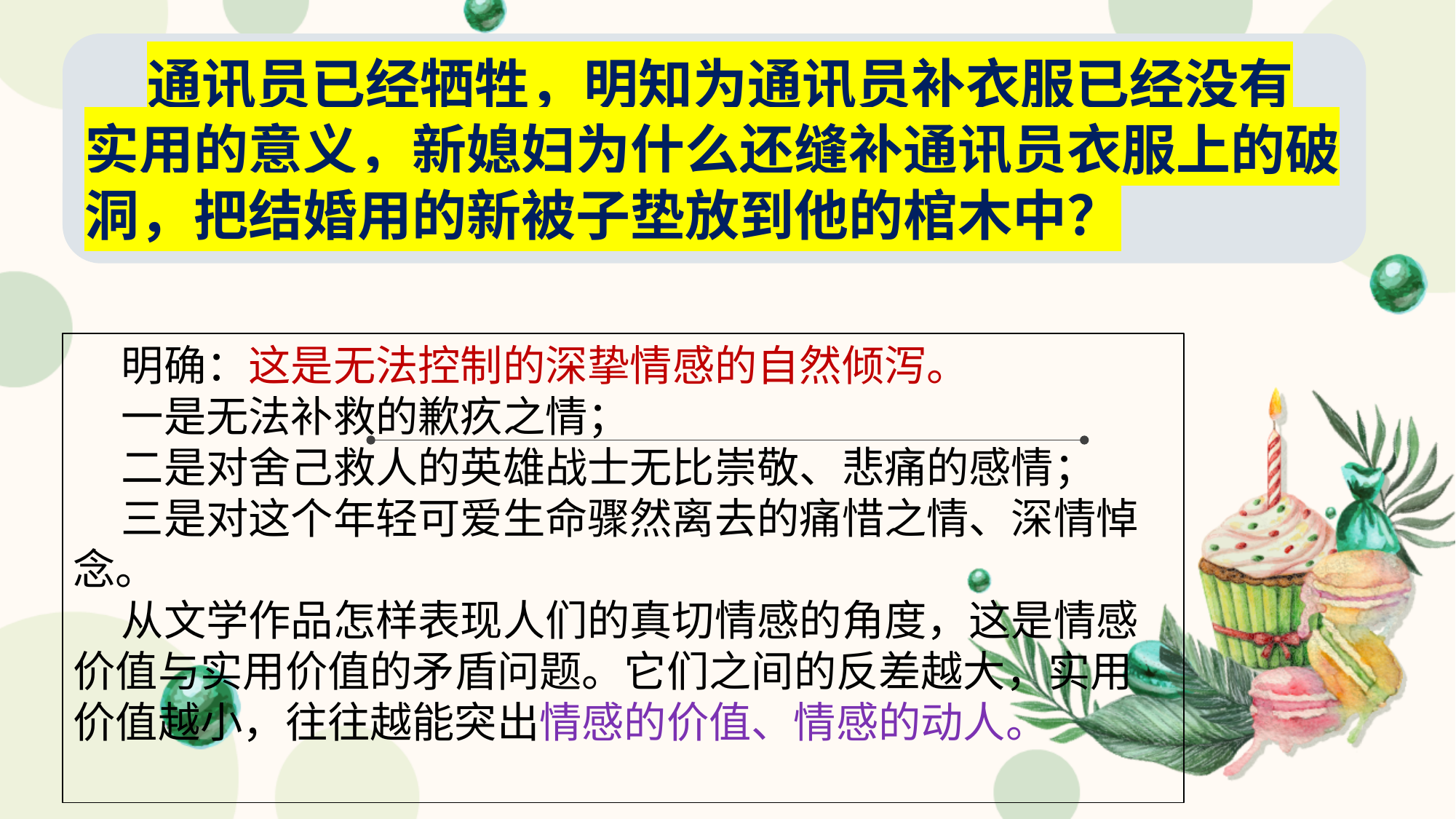

通讯员已经牺牲，明知为通讯员补衣服已经没有实用的意义，新媳妇为什么还缝补通讯员衣服上的破洞，把结婚用的新被子垫放到他的棺木中？
    明确：这是无法控制的深挚情感的自然倾泻。
    一是无法补救的歉疚之情；
    二是对舍己救人的英雄战士无比崇敬、悲痛的感情；
    三是对这个年轻可爱生命骤然离去的痛惜之情、深情悼念。
    从文学作品怎样表现人们的真切情感的角度，这是情感价值与实用价值的矛盾问题。它们之间的反差越大，实用价值越小，往往越能突出情感的价值、情感的动人。